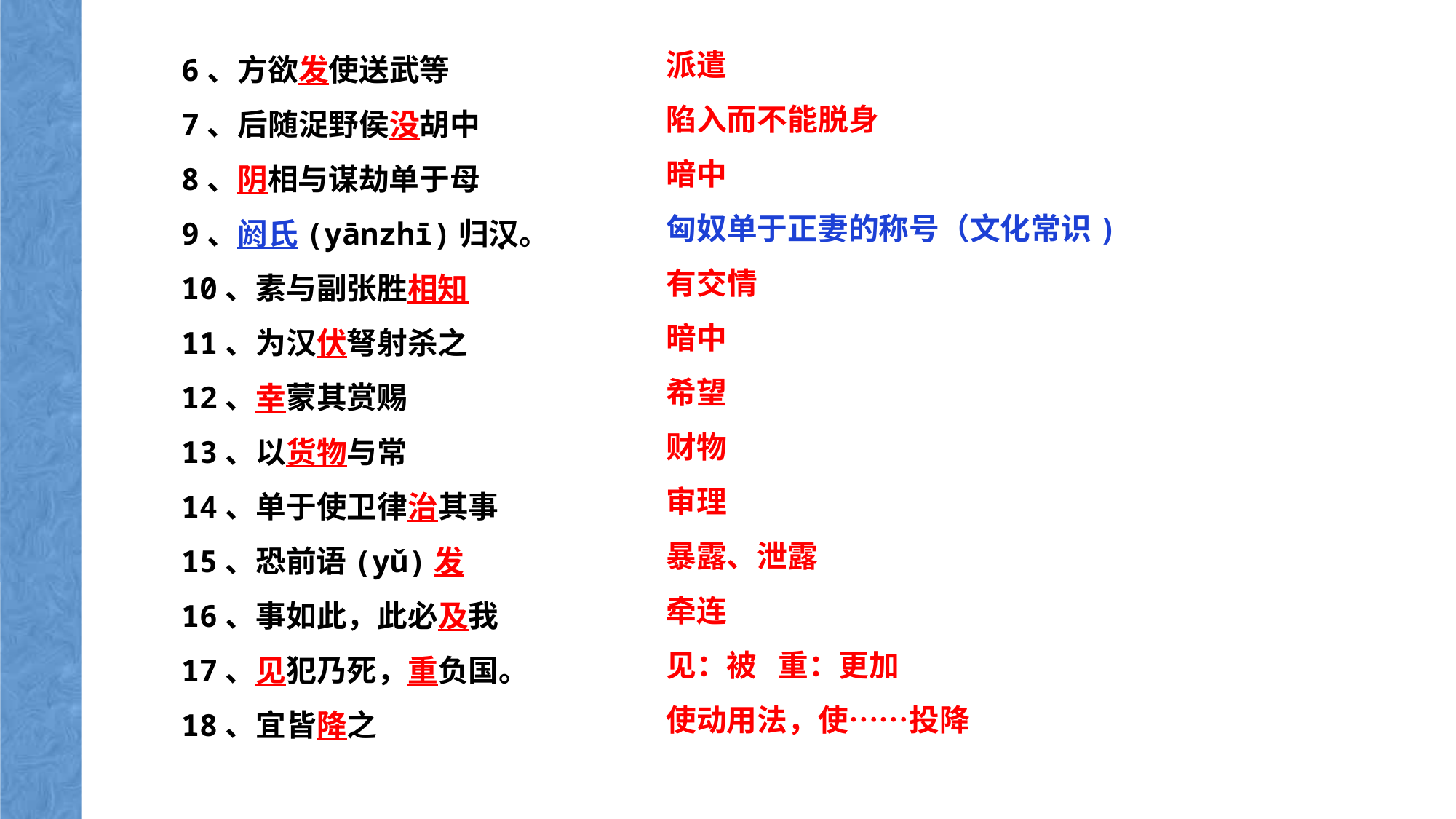

派遣
陷入而不能脱身
暗中
匈奴单于正妻的称号（文化常识)
有交情
暗中
希望
财物
审理
暴露、泄露
牵连
见：被   重：更加
使动用法，使……投降

6、方欲发使送武等
7、后随浞野侯没胡中
8、阴相与谋劫单于母
9、阏氏(yānzhī)归汉。
10、素与副张胜相知
11、为汉伏弩射杀之
12、幸蒙其赏赐
13、以货物与常
14、单于使卫律治其事
15、恐前语(yǔ)发
16、事如此，此必及我
17、见犯乃死，重负国。
18、宜皆降之

.